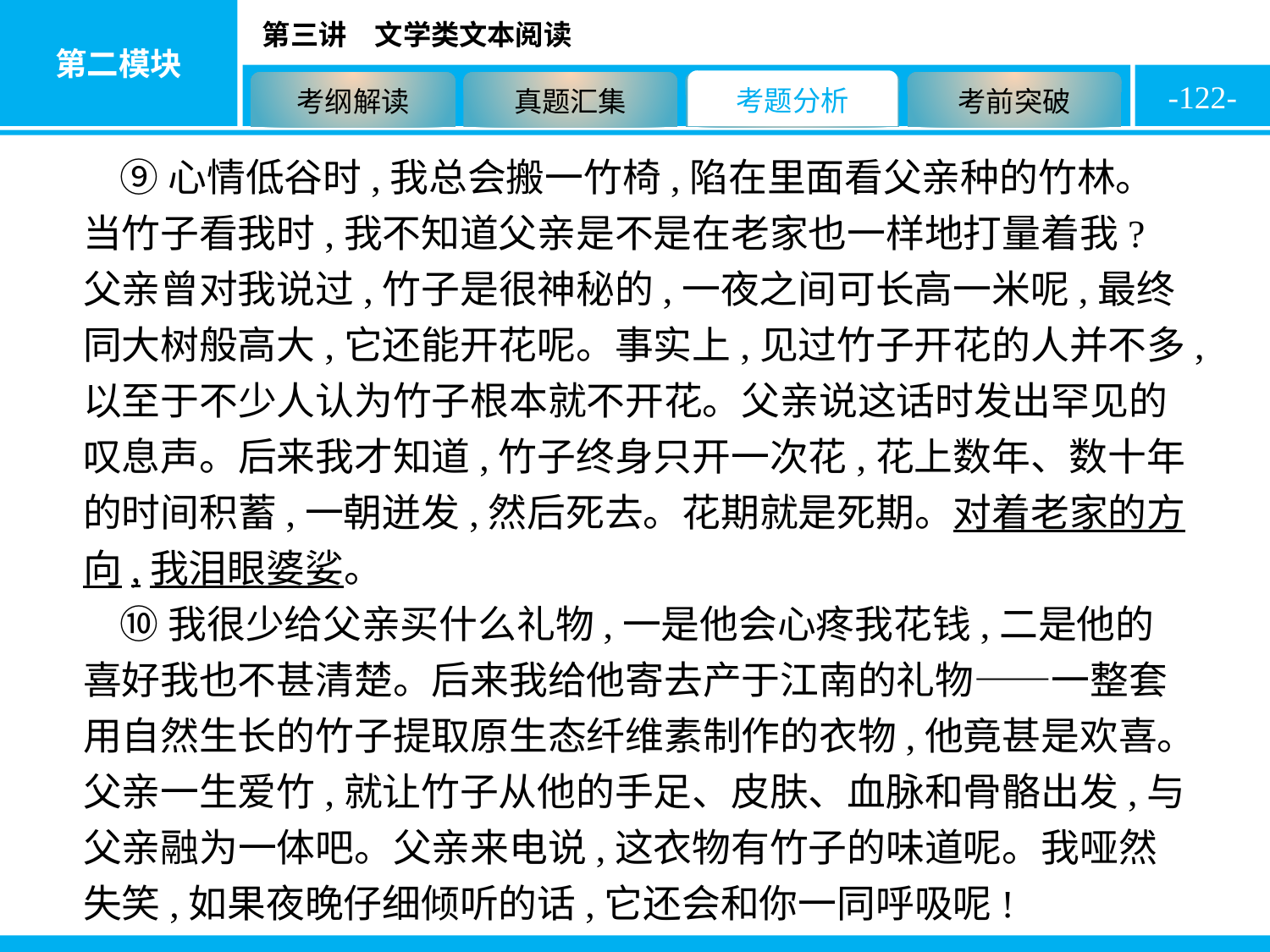

-122-
⑨心情低谷时,我总会搬一竹椅,陷在里面看父亲种的竹林。当竹子看我时,我不知道父亲是不是在老家也一样地打量着我?父亲曾对我说过,竹子是很神秘的,一夜之间可长高一米呢,最终同大树般高大,它还能开花呢。事实上,见过竹子开花的人并不多,以至于不少人认为竹子根本就不开花。父亲说这话时发出罕见的叹息声。后来我才知道,竹子终身只开一次花,花上数年、数十年的时间积蓄,一朝迸发,然后死去。花期就是死期。对着老家的方向,我泪眼婆娑。
⑩我很少给父亲买什么礼物,一是他会心疼我花钱,二是他的喜好我也不甚清楚。后来我给他寄去产于江南的礼物——一整套用自然生长的竹子提取原生态纤维素制作的衣物,他竟甚是欢喜。父亲一生爱竹,就让竹子从他的手足、皮肤、血脉和骨骼出发,与父亲融为一体吧。父亲来电说,这衣物有竹子的味道呢。我哑然失笑,如果夜晚仔细倾听的话,它还会和你一同呼吸呢!